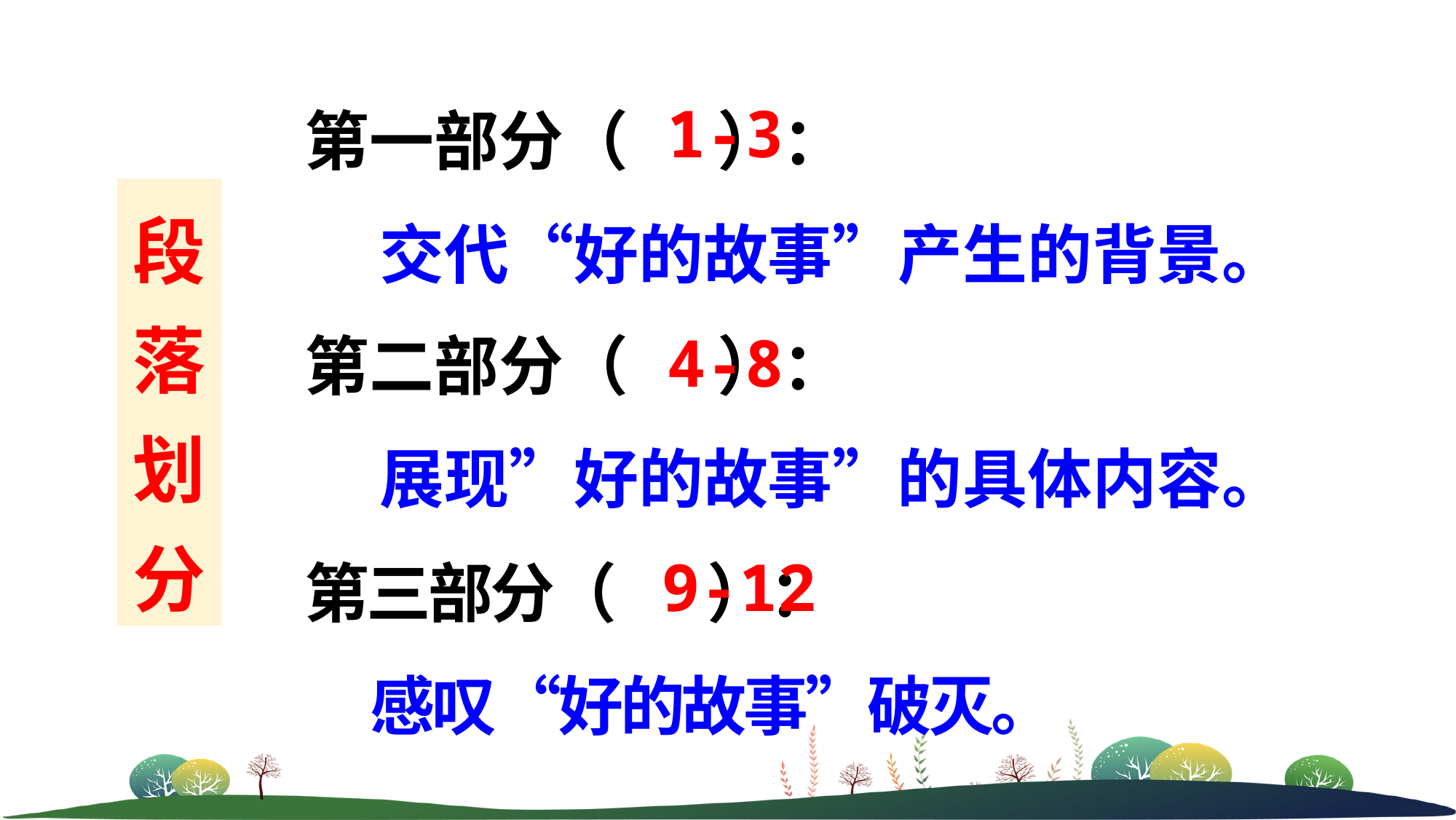

第一部分（      ）：
    交代“好的故事”产生的背景。
1-3
段落划分
第二部分（      ）：
    展现”好的故事”的具体内容。
4-8
第三部分（        ）：
    感叹“好的故事”破灭。
9-12